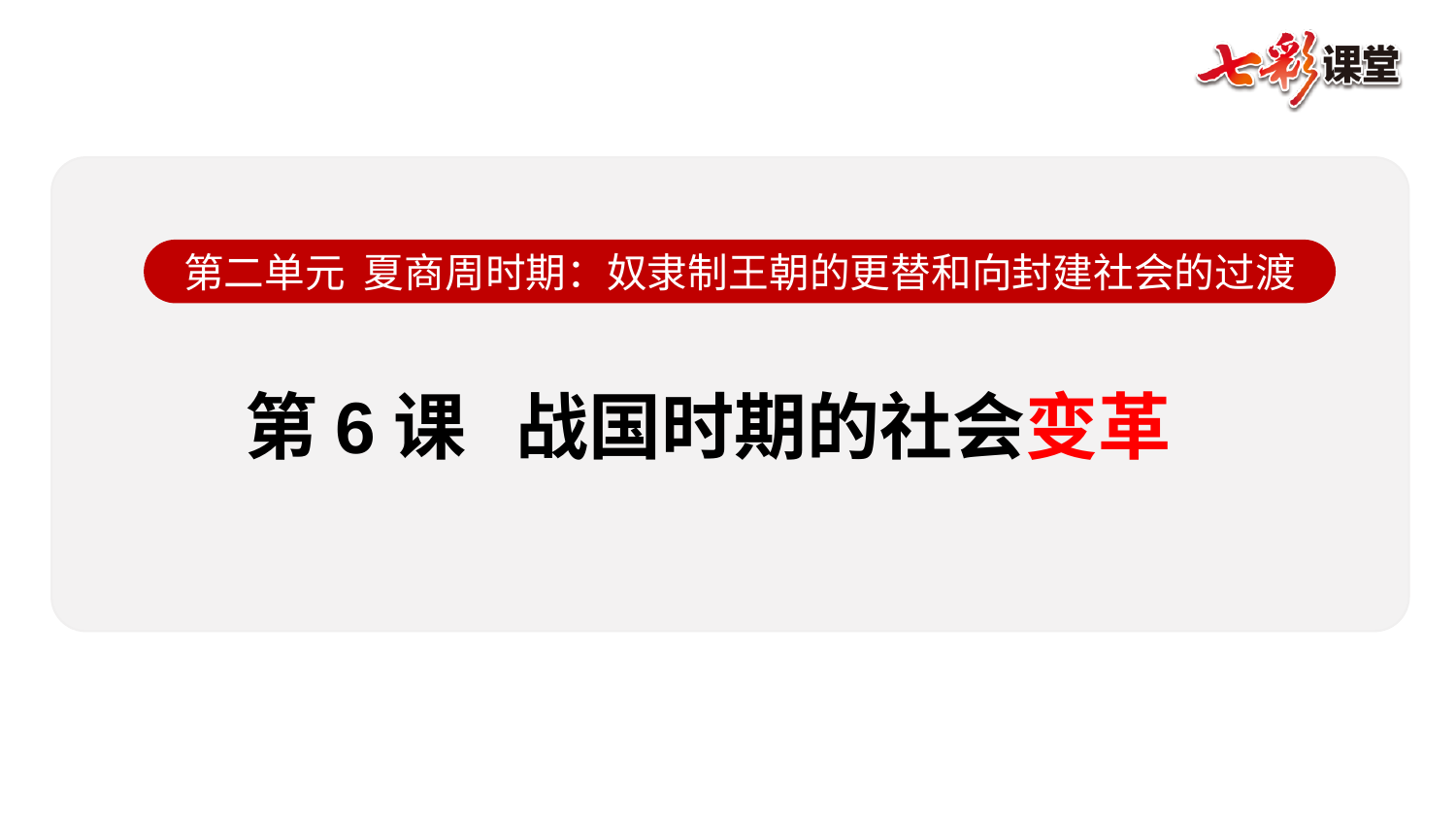

第二单元  夏商周时期：奴隶制王朝的更替和向封建社会的过渡
第6课   战国时期的社会变革